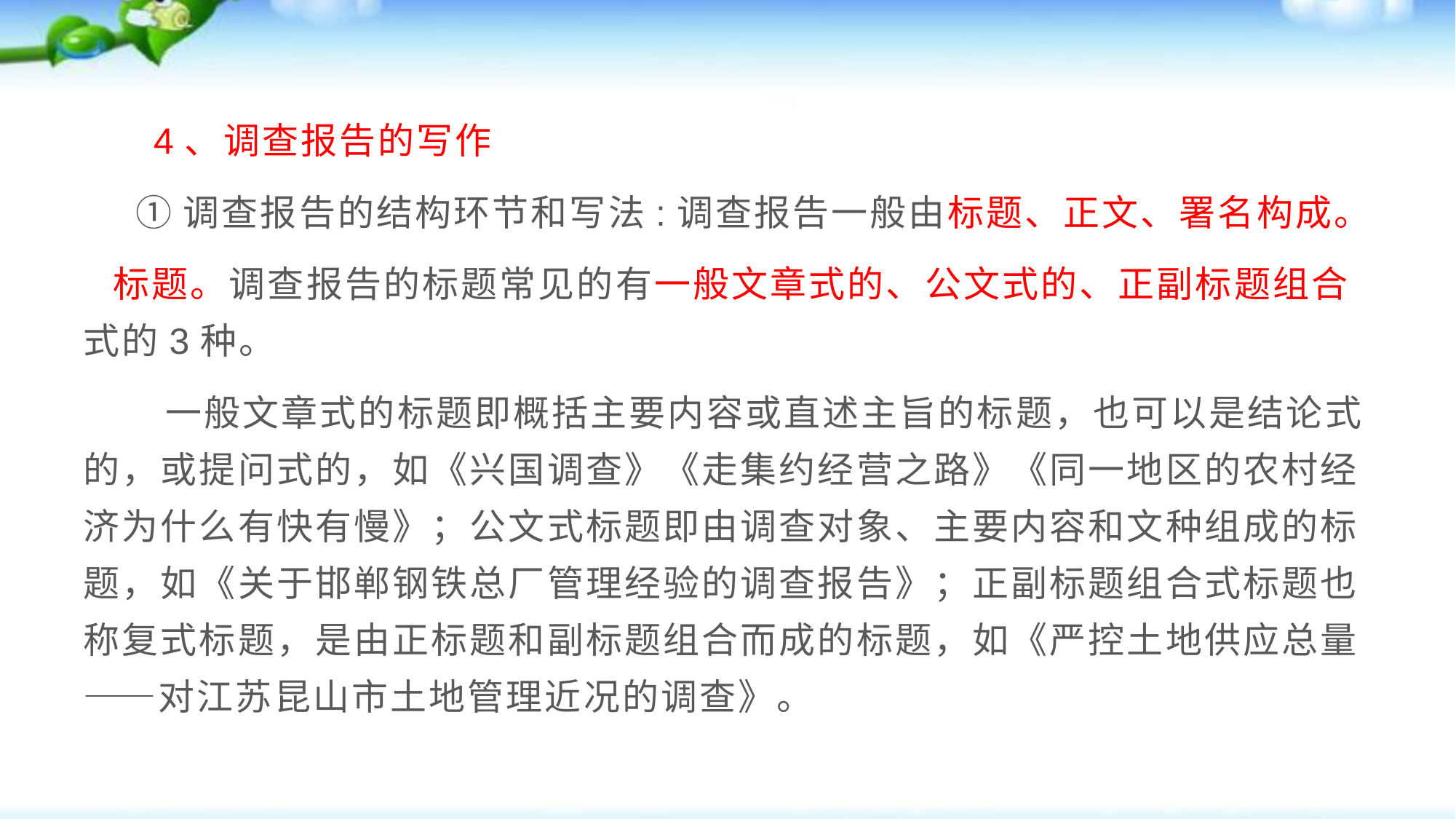

4、调查报告的写作
     ①调查报告的结构环节和写法:调查报告一般由标题、正文、署名构成。
  标题。调查报告的标题常见的有一般文章式的、公文式的、正副标题组合式的3种。
       一般文章式的标题即概括主要内容或直述主旨的标题，也可以是结论式的，或提问式的，如《兴国调查》《走集约经营之路》《同一地区的农村经济为什么有快有慢》；公文式标题即由调查对象、主要内容和文种组成的标题，如《关于邯郸钢铁总厂管理经验的调查报告》；正副标题组合式标题也称复式标题，是由正标题和副标题组合而成的标题，如《严控土地供应总量——对江苏昆山市土地管理近况的调查》。